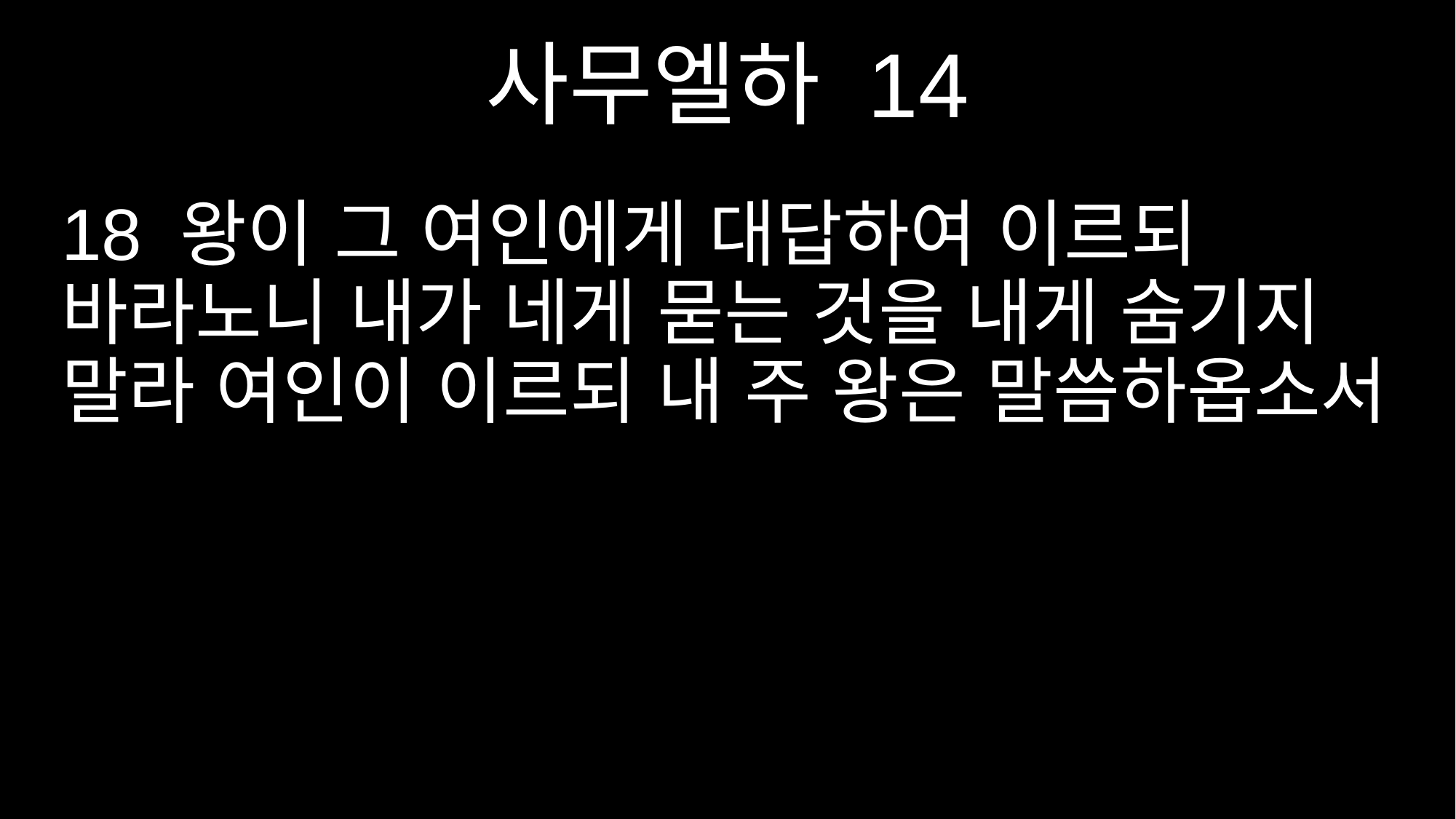

사무엘하 14
18 왕이 그 여인에게 대답하여 이르되 바라노니 내가 네게 묻는 것을 내게 숨기지 말라 여인이 이르되 내 주 왕은 말씀하옵소서